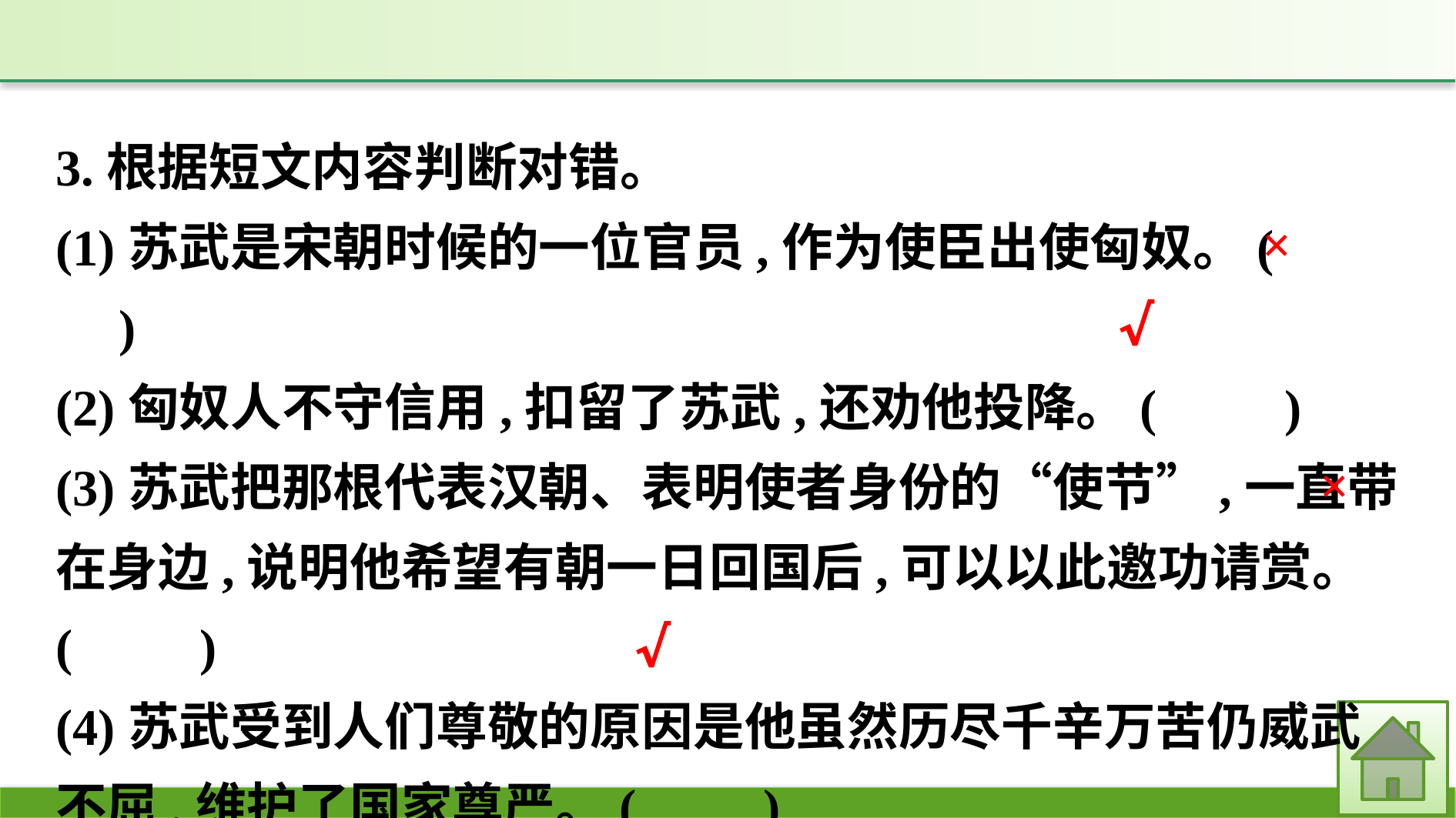

3.根据短文内容判断对错。
(1)苏武是宋朝时候的一位官员,作为使臣出使匈奴。(　　)
(2)匈奴人不守信用,扣留了苏武,还劝他投降。(　　)
(3)苏武把那根代表汉朝、表明使者身份的“使节”,一直带在身边,说明他希望有朝一日回国后,可以以此邀功请赏。(　　)
(4)苏武受到人们尊敬的原因是他虽然历尽千辛万苦仍威武不屈,维护了国家尊严。(　　)
×
√
×
√